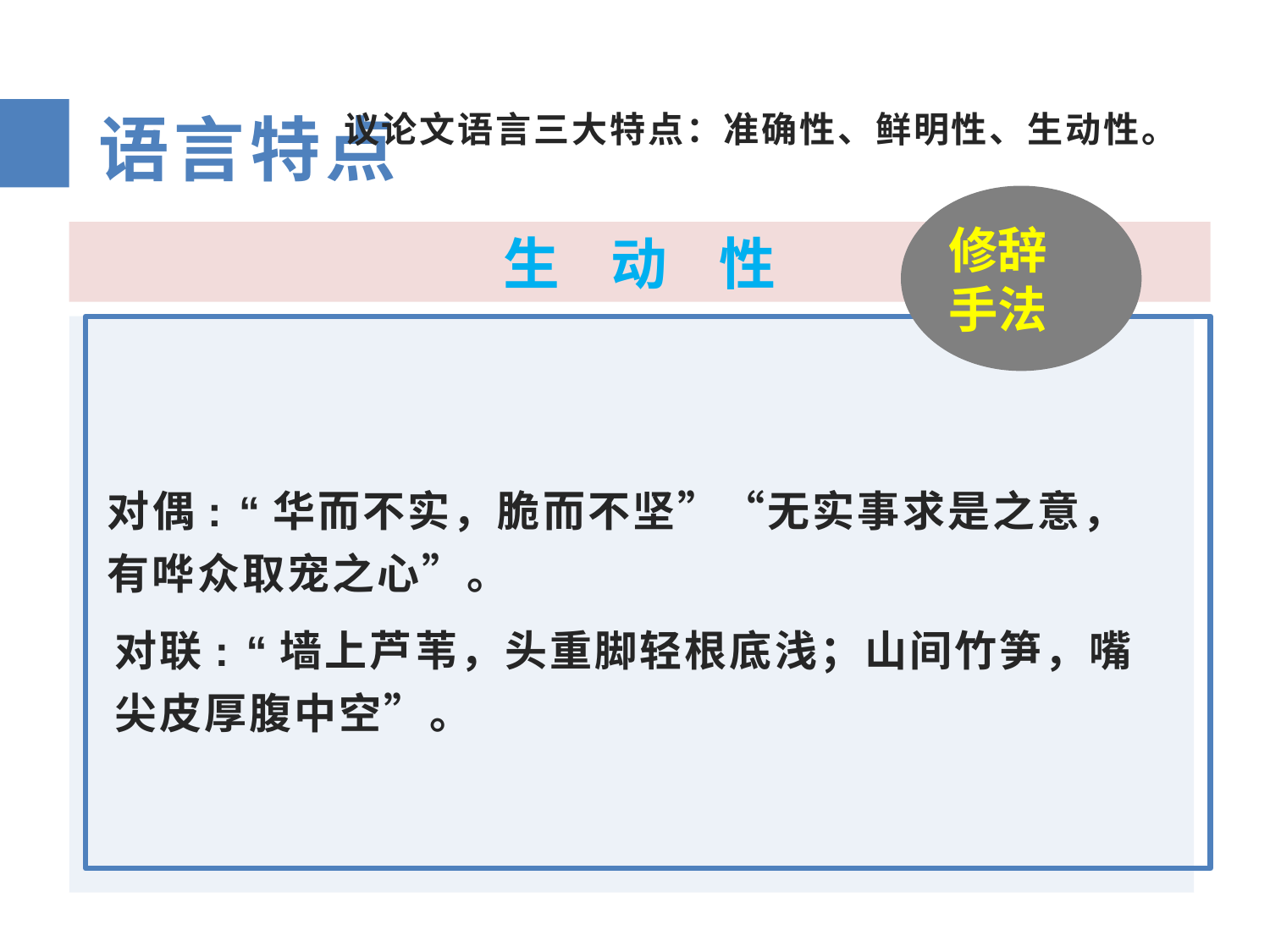

议论文语言三大特点：准确性、鲜明性、生动性。
语言特点

修辞手法
生    动    性

对偶: “华而不实，脆而不坚”“无实事求是之意，有哗众取宠之心”。
对联: “墙上芦苇，头重脚轻根底浅；山间竹笋，嘴尖皮厚腹中空”。